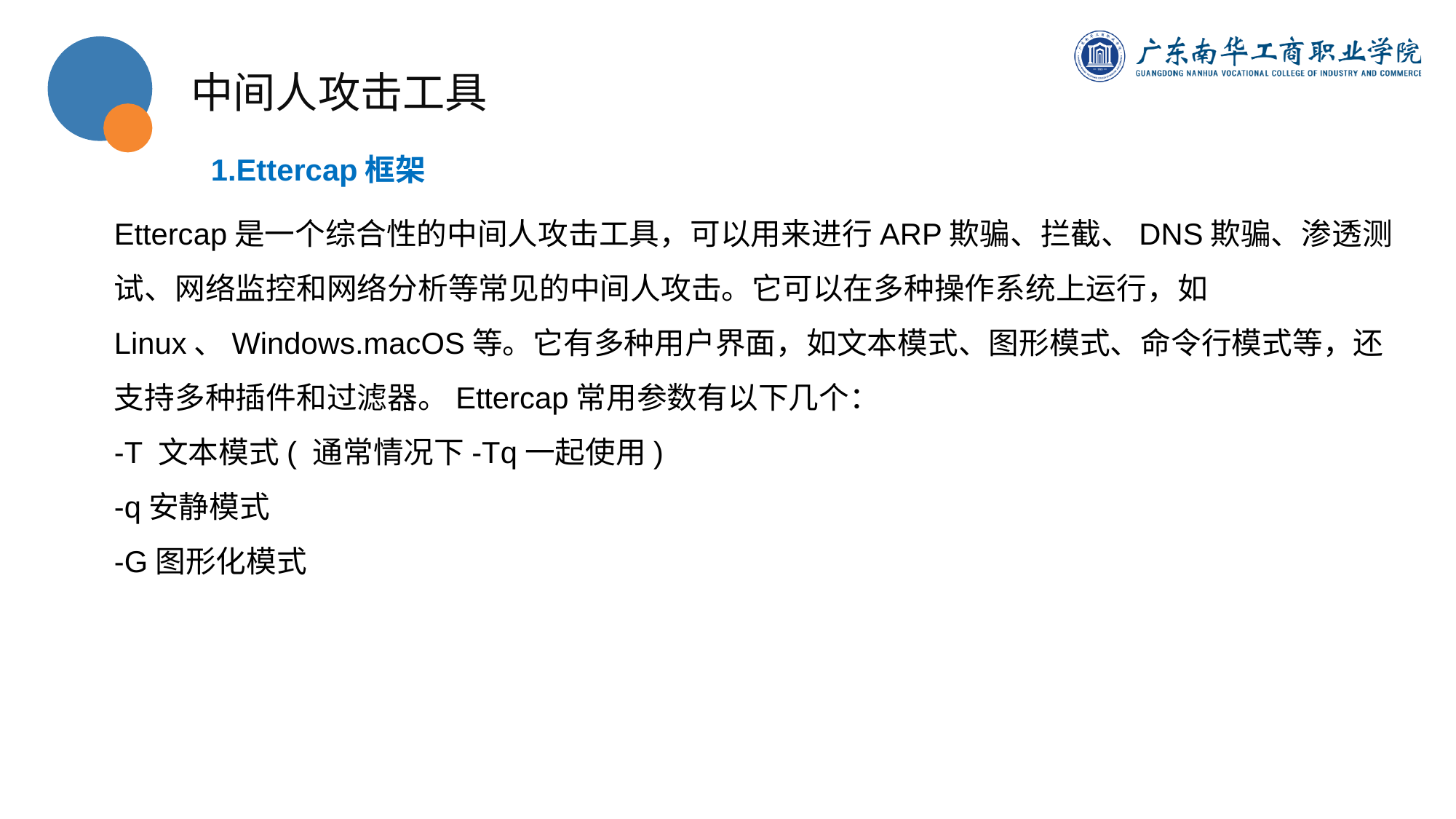

中间人攻击工具

1.Ettercap框架

Ettercap是一个综合性的中间人攻击工具，可以用来进行ARP欺骗、拦截、DNS欺骗、渗透测试、网络监控和网络分析等常见的中间人攻击。它可以在多种操作系统上运行，如Linux、Windows.macOS等。它有多种用户界面，如文本模式、图形模式、命令行模式等，还支持多种插件和过滤器。Ettercap常用参数有以下几个：
-T 文本模式( 通常情况下-Tq一起使用)
-q安静模式
-G图形化模式